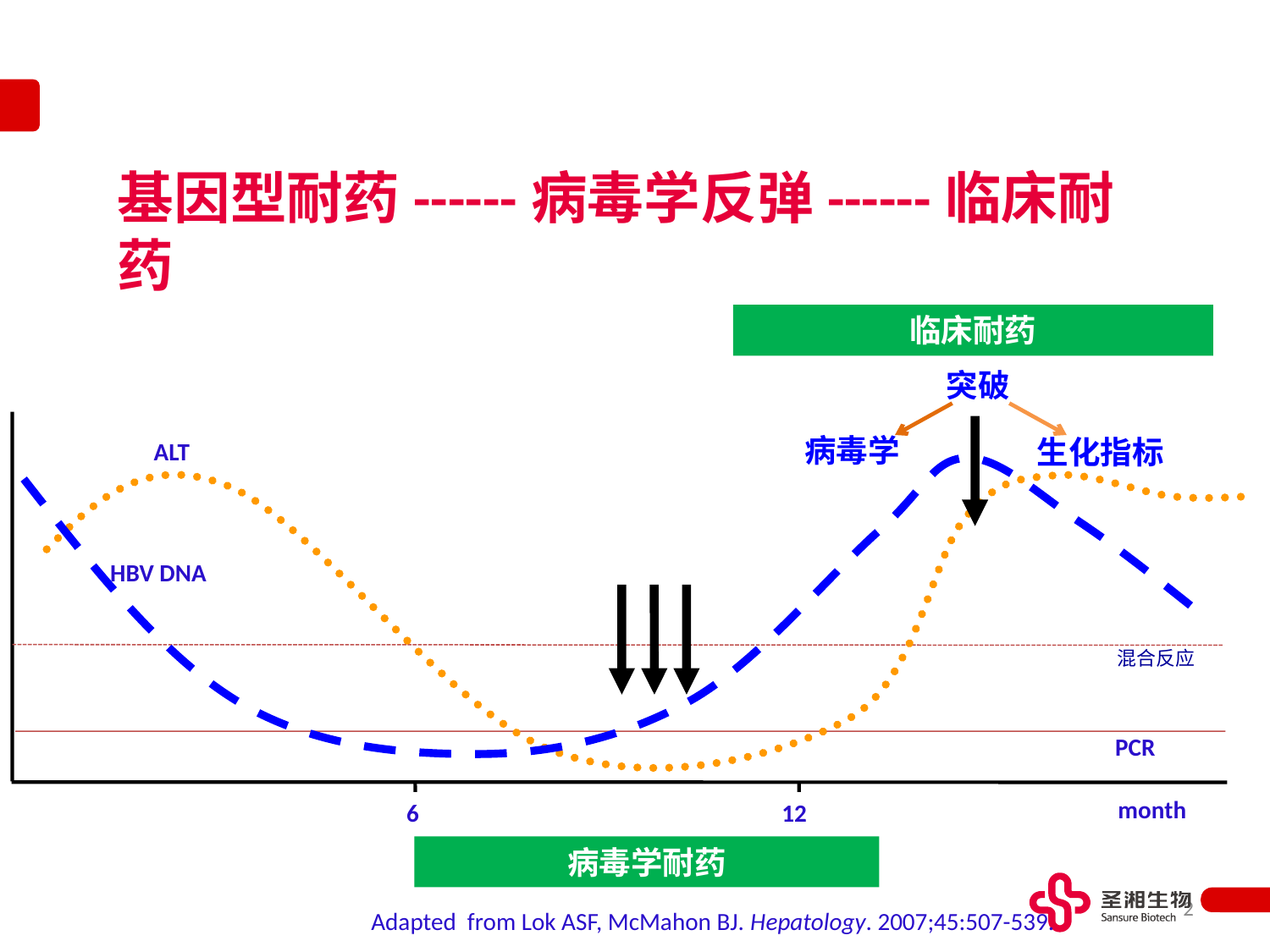

基因型耐药------病毒学反弹------临床耐药
临床耐药
突破

病毒学
生化指标
ALT

HBV DNA

混合反应

PCR

month
6
12
病毒学耐药
19
Adapted  from Lok ASF, McMahon BJ. Hepatology. 2007;45:507-539.